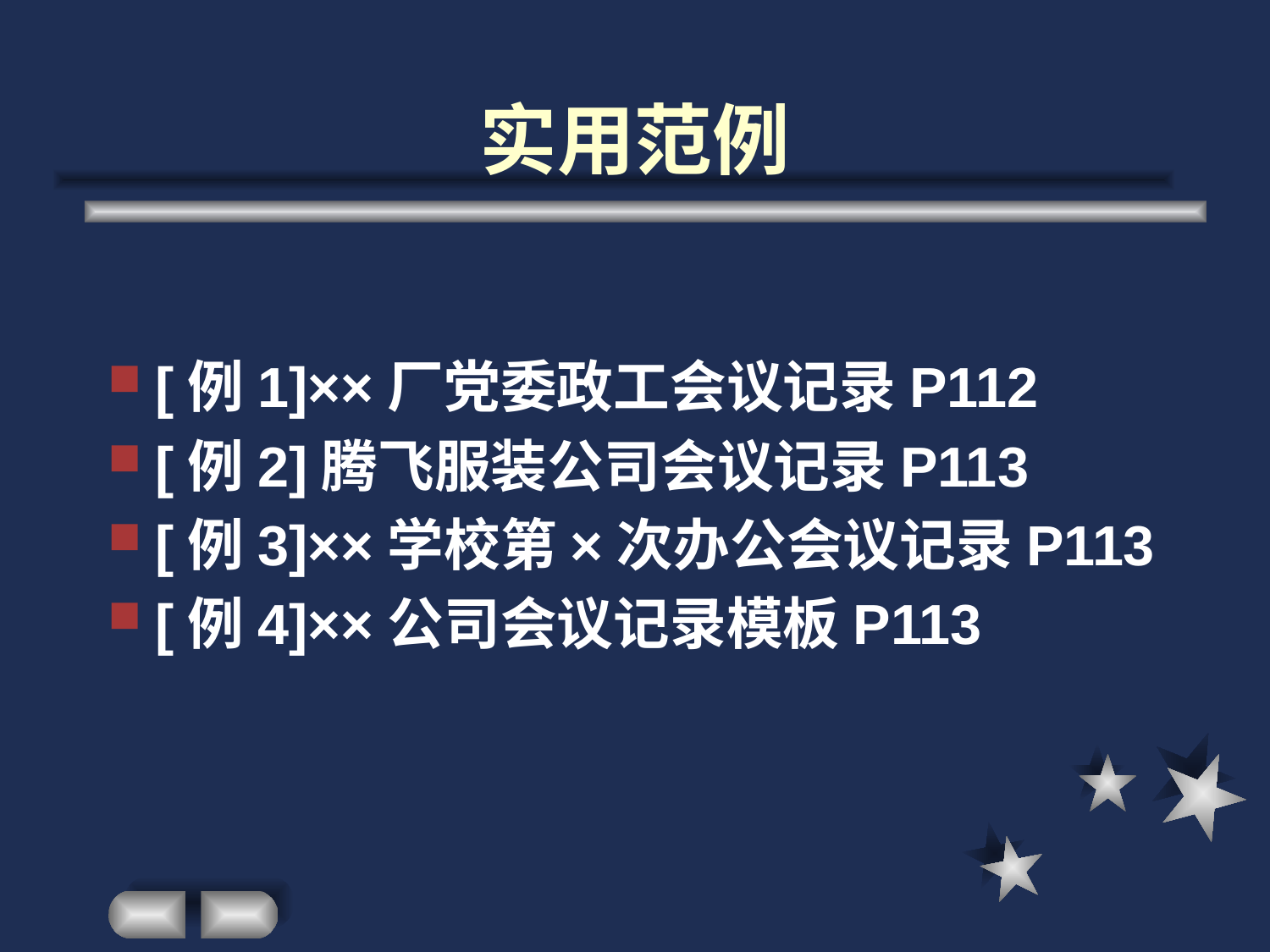

# 实用范例

[例1]××厂党委政工会议记录P112
[例2]腾飞服装公司会议记录P113
[例3]××学校第×次办公会议记录P113
[例4]××公司会议记录模板P113